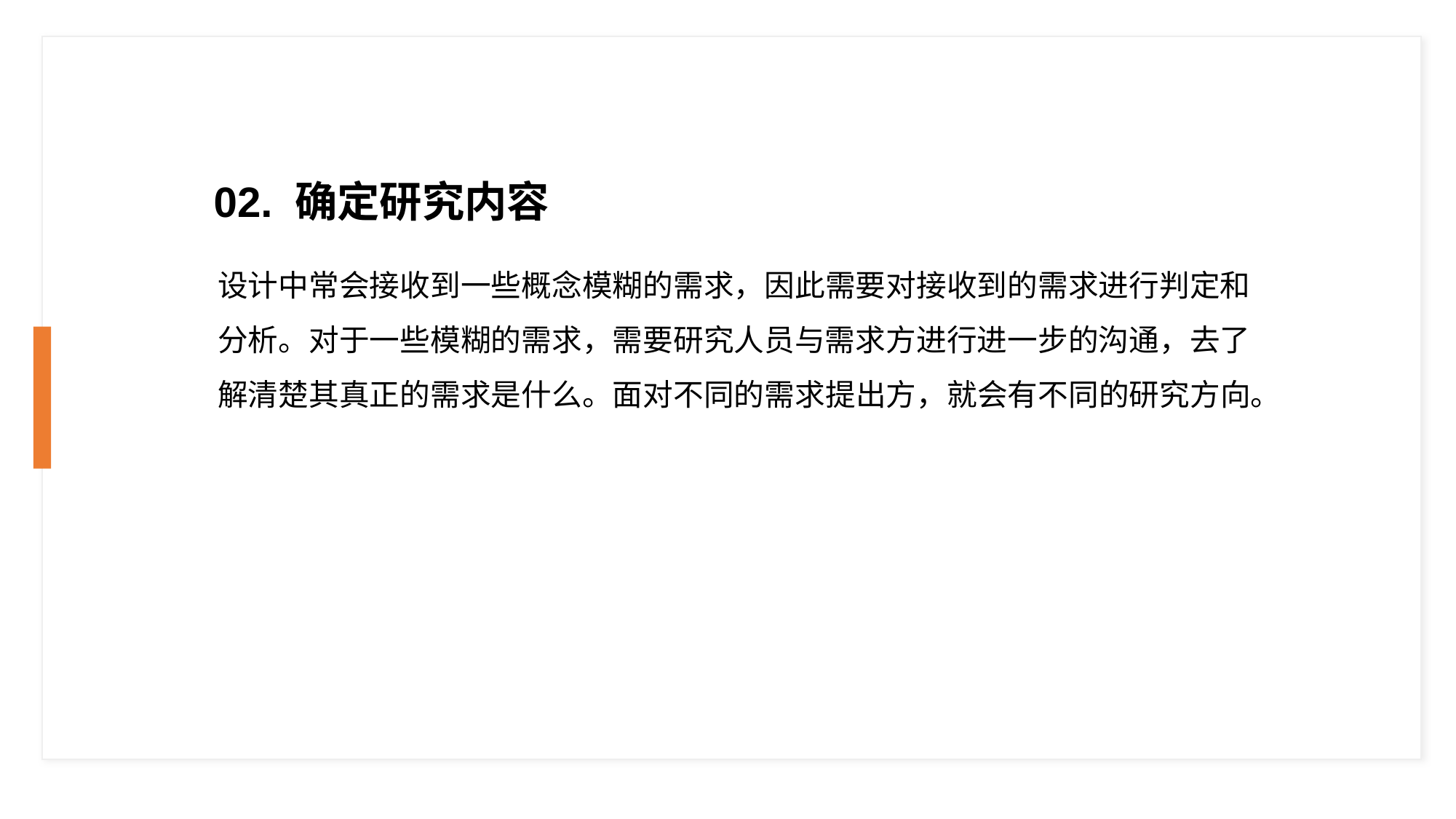

02. 确定研究内容
设计中常会接收到一些概念模糊的需求，因此需要对接收到的需求进行判定和分析。对于一些模糊的需求，需要研究人员与需求方进行进一步的沟通，去了解清楚其真正的需求是什么。面对不同的需求提出方，就会有不同的研究方向。